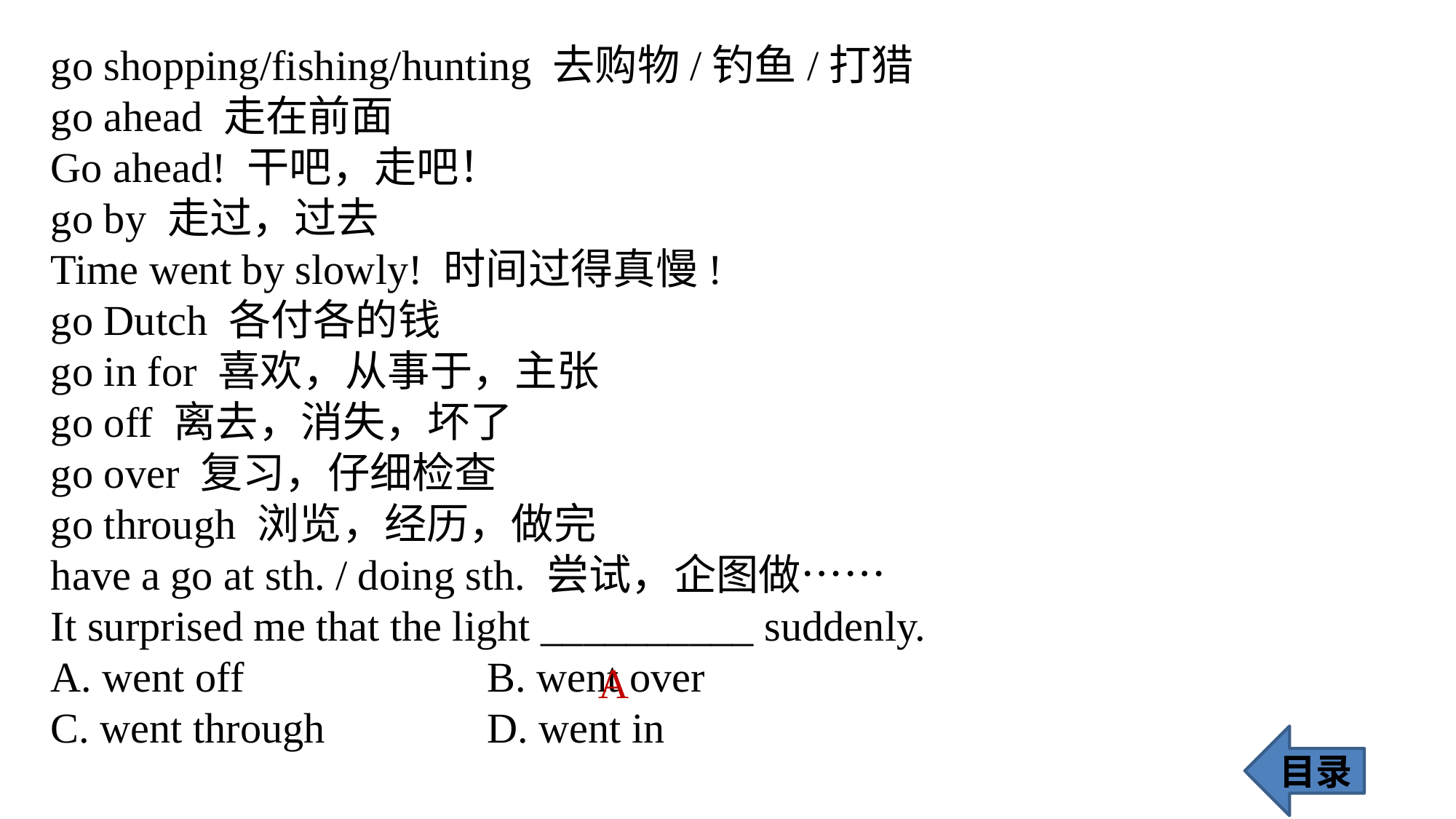

go shopping/fishing/hunting 去购物/钓鱼/打猎
go ahead 走在前面
Go ahead! 干吧，走吧！
go by 走过，过去
Time went by slowly! 时间过得真慢!
go Dutch 各付各的钱
go in for 喜欢，从事于，主张
go off 离去，消失，坏了
go over 复习，仔细检查
go through 浏览，经历，做完
have a go at sth. / doing sth. 尝试，企图做……
It surprised me that the light __________ suddenly.
A. went off 			B. went over
C. went through 		D. went in
 A
目录
74